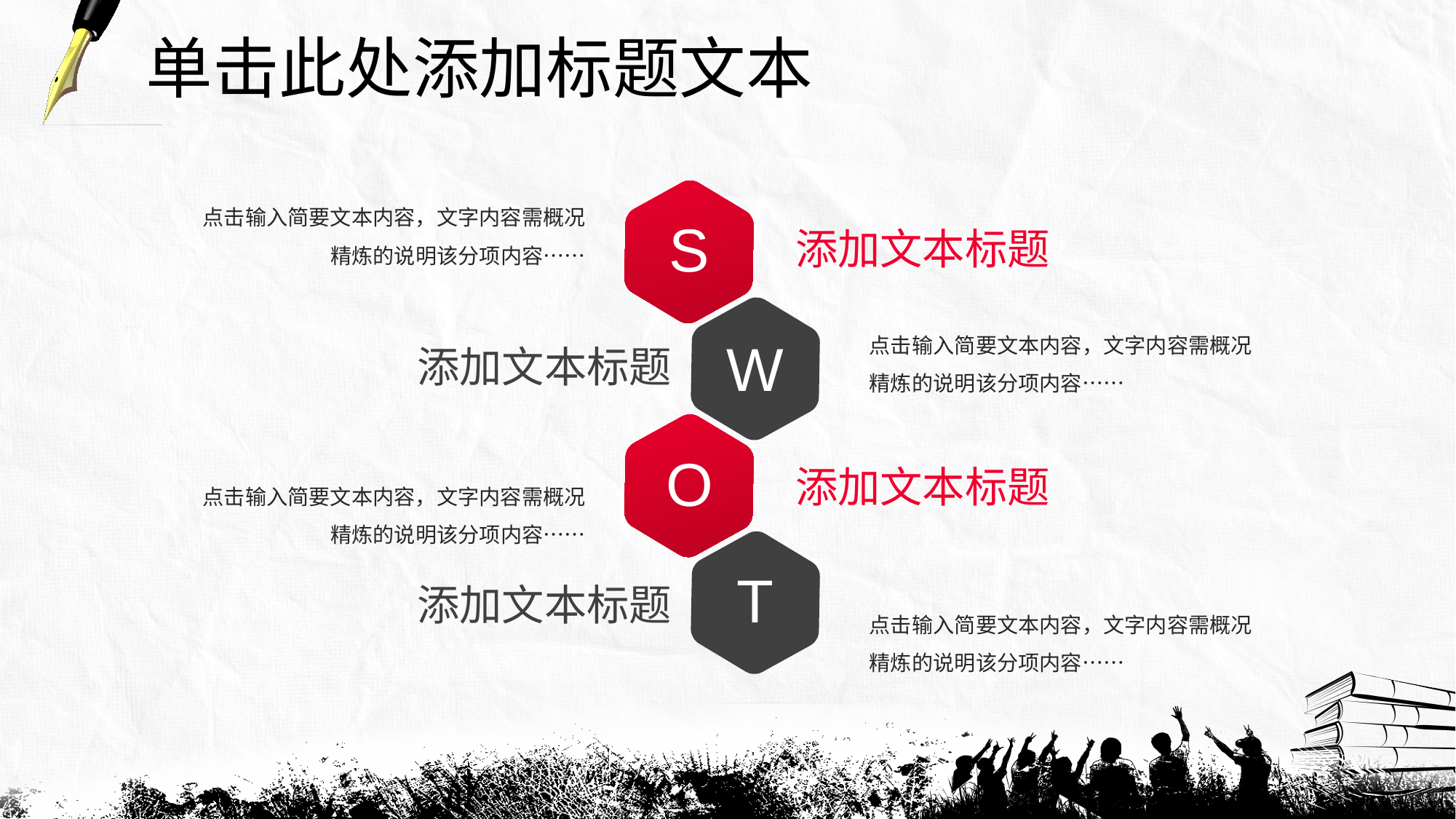

单击此处添加标题文本
点击输入简要文本内容，文字内容需概况精炼的说明该分项内容……

S
添加文本标题

点击输入简要文本内容，文字内容需概况精炼的说明该分项内容……
W
添加文本标题

O
添加文本标题
点击输入简要文本内容，文字内容需概况精炼的说明该分项内容……

T
添加文本标题
点击输入简要文本内容，文字内容需概况精炼的说明该分项内容……